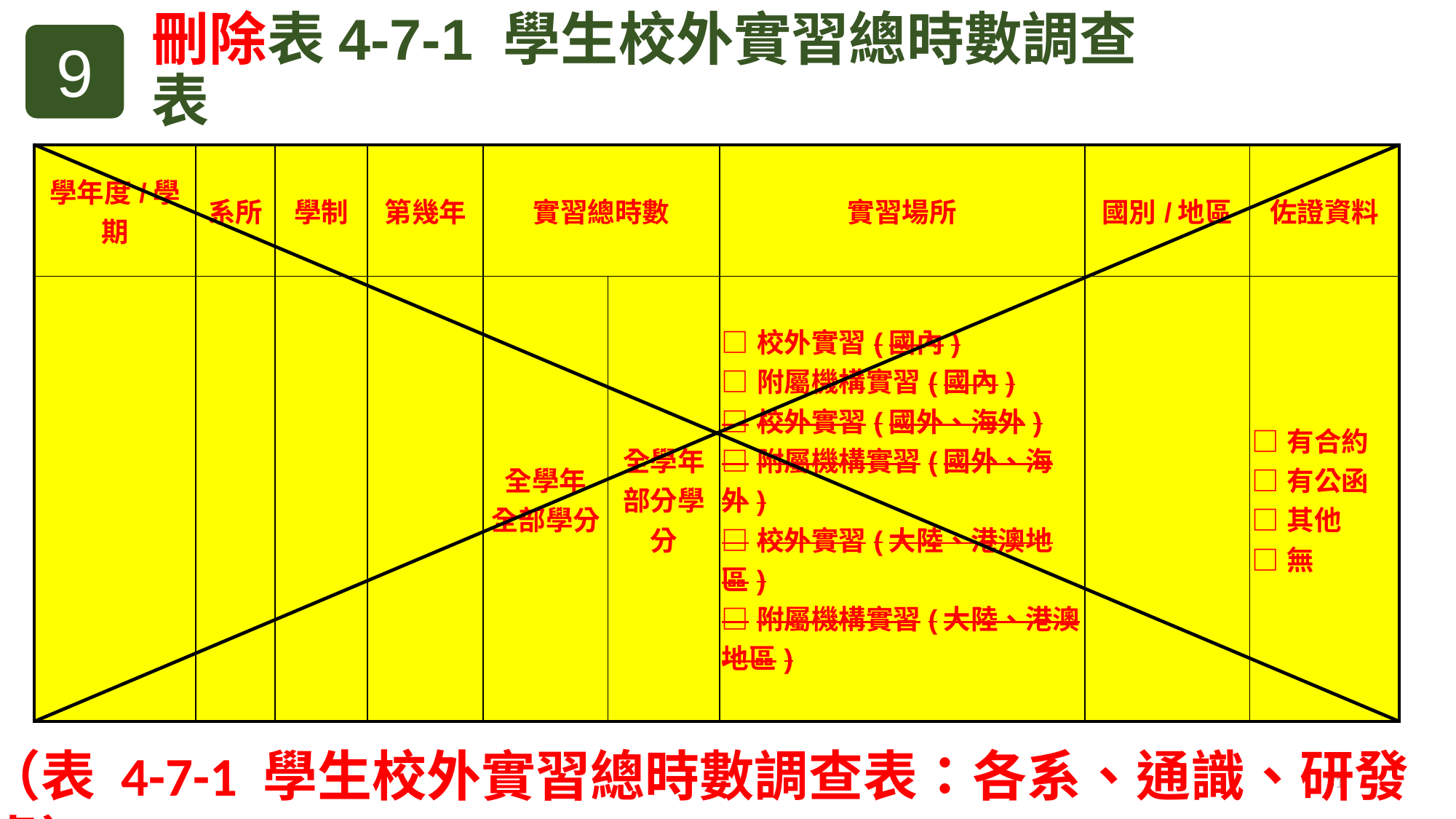

9

刪除表4-7-1 學生校外實習總時數調查表
| 學年度/學期 | 系所 | 學制 | 第幾年 | 實習總時數 |  | 實習場所 | 國別/地區 | 佐證資料 |
| --- | --- | --- | --- | --- | --- | --- | --- | --- |
|  |  |  |  | 全學年 全部學分 | 全學年 部分學分 | □校外實習(國內) □附屬機構實習(國內) □校外實習(國外、海外) □附屬機構實習(國外、海外) □校外實習(大陸、港澳地區) □附屬機構實習(大陸、港澳地區) |  | □有合約 □有公函 □其他 □無 |
（表 4-7-1 學生校外實習總時數調查表：各系、通識、研發處）
31